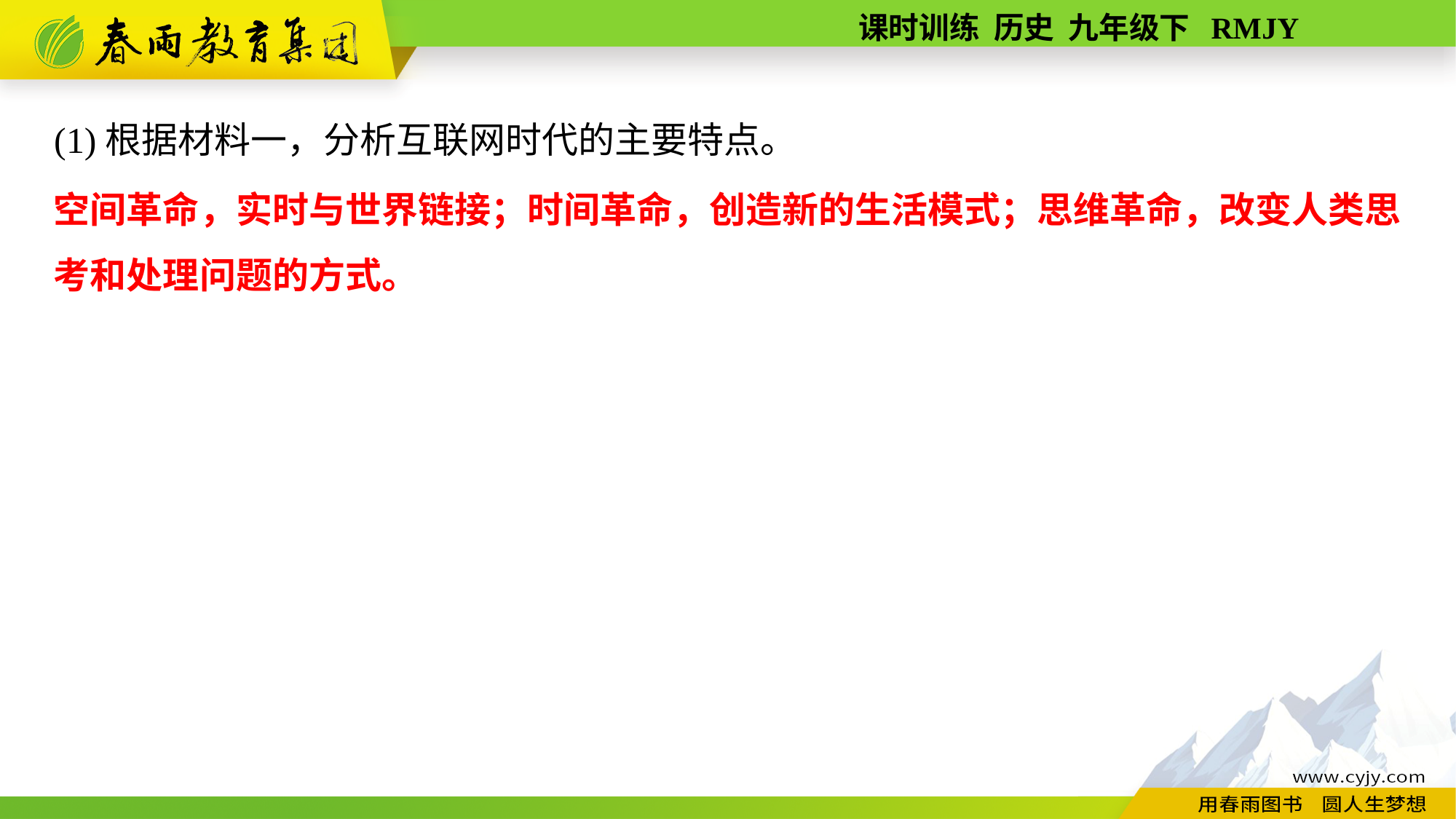

(1)根据材料一，分析互联网时代的主要特点。
空间革命，实时与世界链接；时间革命，创造新的生活模式；思维革命，改变人类思考和处理问题的方式。